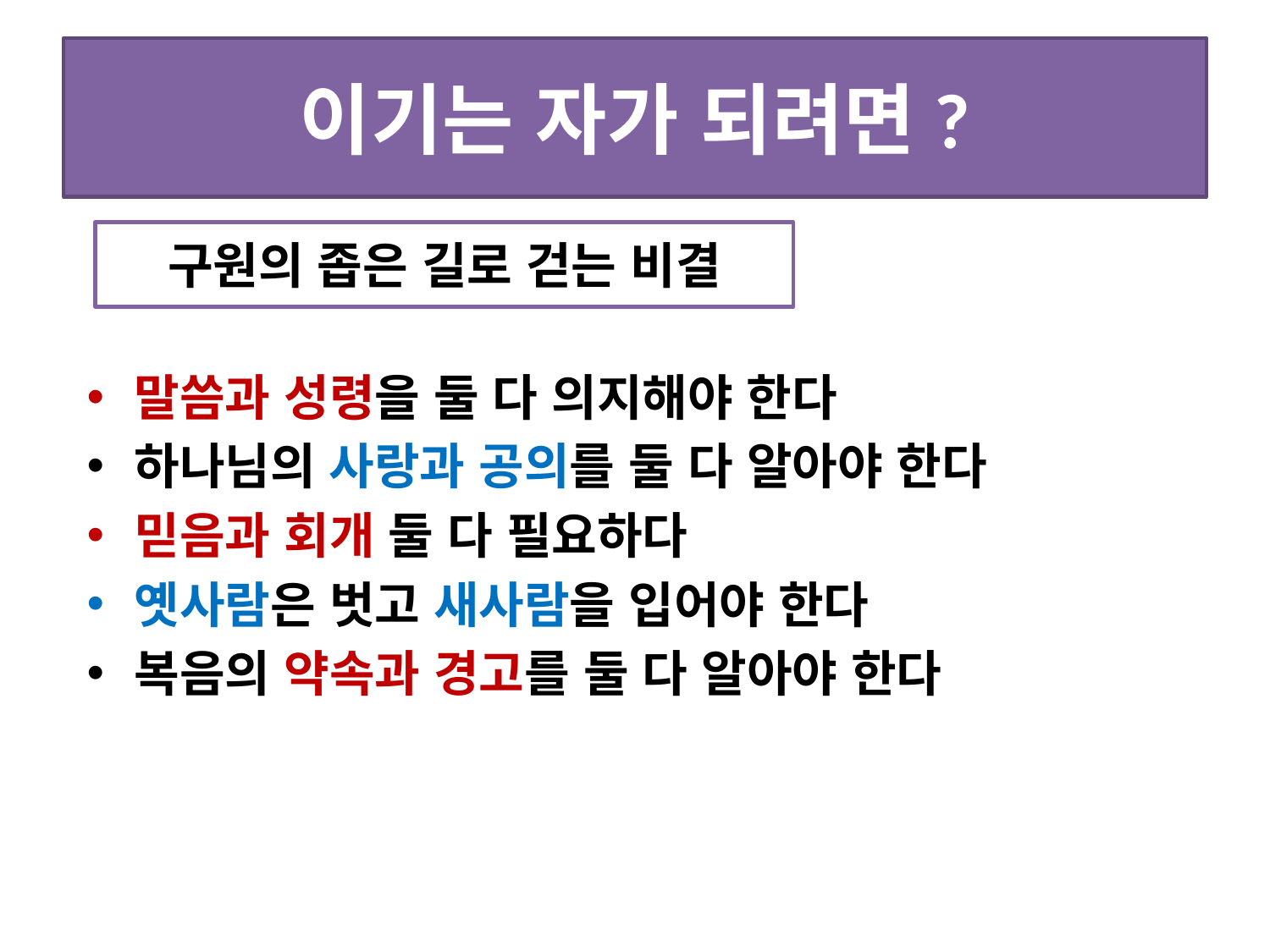

# 이기는 자가 되려면?

말씀과 성령을 둘 다 의지해야 한다
하나님의 사랑과 공의를 둘 다 알아야 한다
믿음과 회개 둘 다 필요하다
옛사람은 벗고 새사람을 입어야 한다
복음의 약속과 경고를 둘 다 알아야 한다

구원의 좁은 길로 걷는 비결